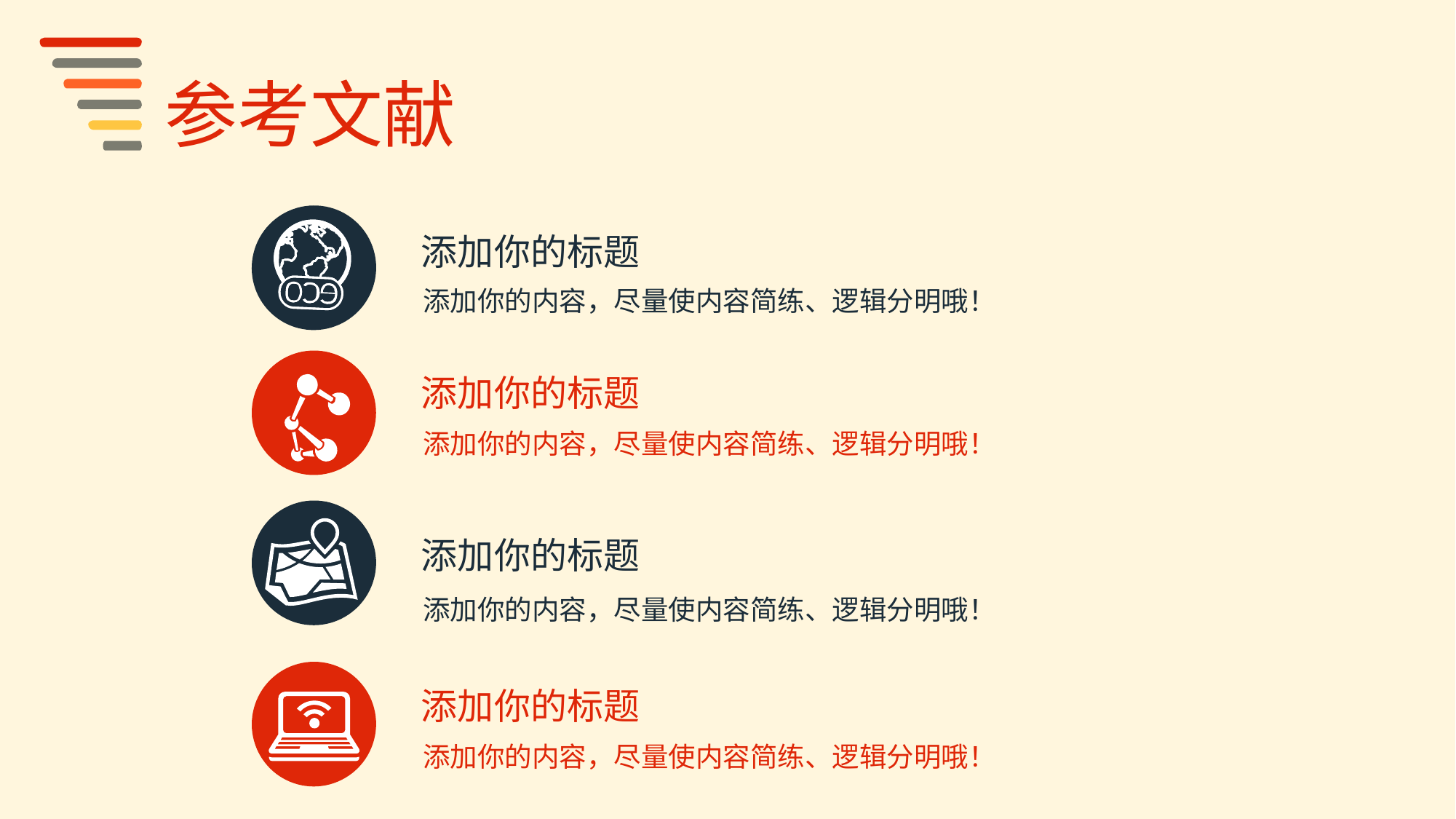

参考文献

添加你的标题
添加你的内容，尽量使内容简练、逻辑分明哦！

添加你的标题
添加你的内容，尽量使内容简练、逻辑分明哦！

添加你的标题
添加你的内容，尽量使内容简练、逻辑分明哦！

添加你的标题
添加你的内容，尽量使内容简练、逻辑分明哦！